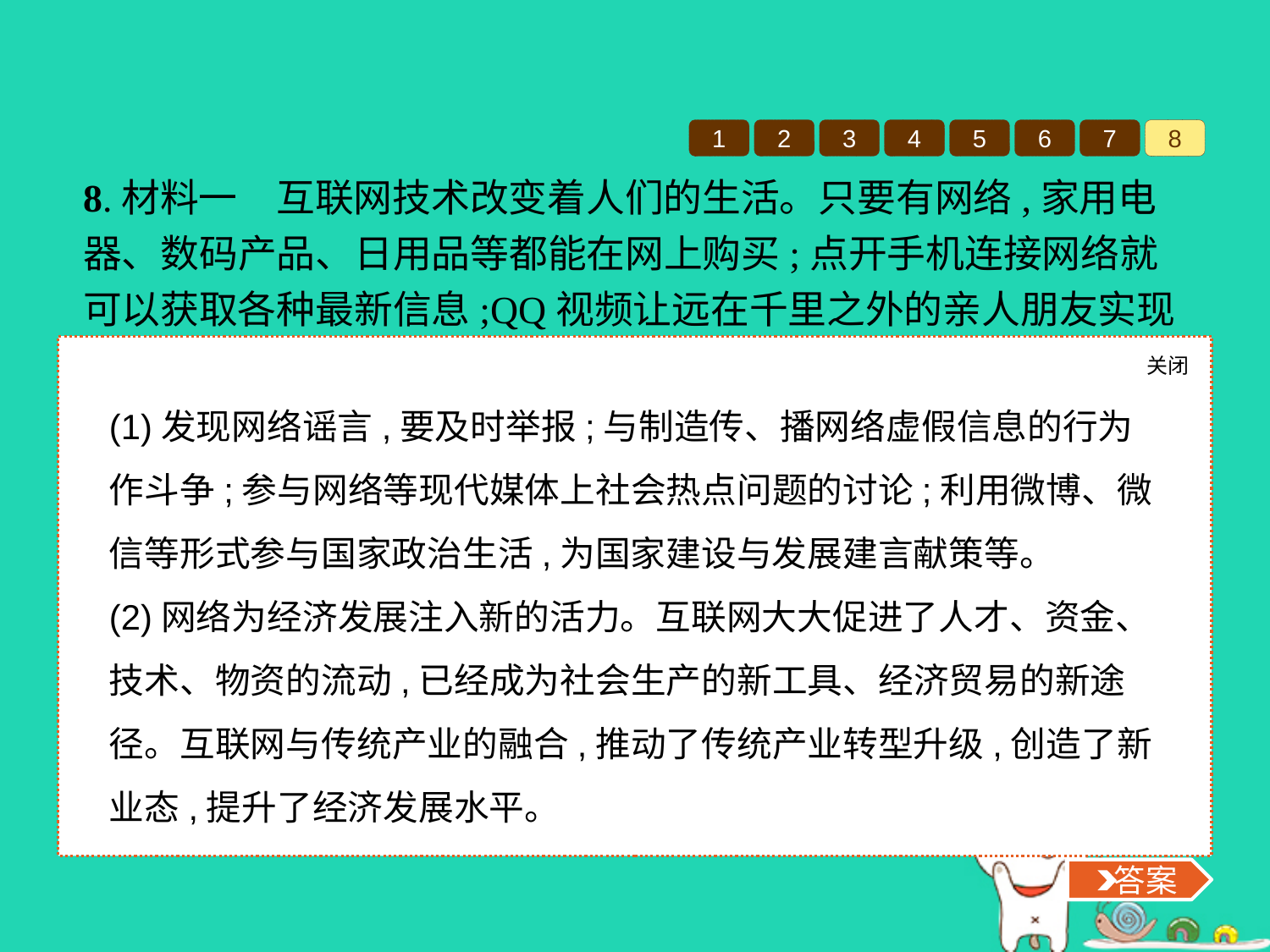

1
2
3
4
5
6
7
8
8.材料一　互联网技术改变着人们的生活。只要有网络,家用电器、数码产品、日用品等都能在网上购买;点开手机连接网络就可以获取各种最新信息;QQ视频让远在千里之外的亲人朋友实现“面对面”聊天。同时一些低俗、暴力等不良信息也在利用互联网传播,如色情网站、暴力游戏、网络谣言等。
材料二　“互联网+”大潮正席卷各行各业。淘宝、支付宝、微信、微商等都是“互联网+”的杰作。“互联网+”推动了传统产业的转型升级,互联网与传统产业的深度融合,创造了新的发展业态。
(1)网络有利有弊,我们应如何发挥网络的作用?
(2)“互联网+”推动传统产业转型升级说明了什么?

关闭
  答案

(1)发现网络谣言,要及时举报;与制造传、播网络虚假信息的行为作斗争;参与网络等现代媒体上社会热点问题的讨论;利用微博、微信等形式参与国家政治生活,为国家建设与发展建言献策等。
(2)网络为经济发展注入新的活力。互联网大大促进了人才、资金、技术、物资的流动,已经成为社会生产的新工具、经济贸易的新途径。互联网与传统产业的融合,推动了传统产业转型升级,创造了新业态,提升了经济发展水平。
  答案